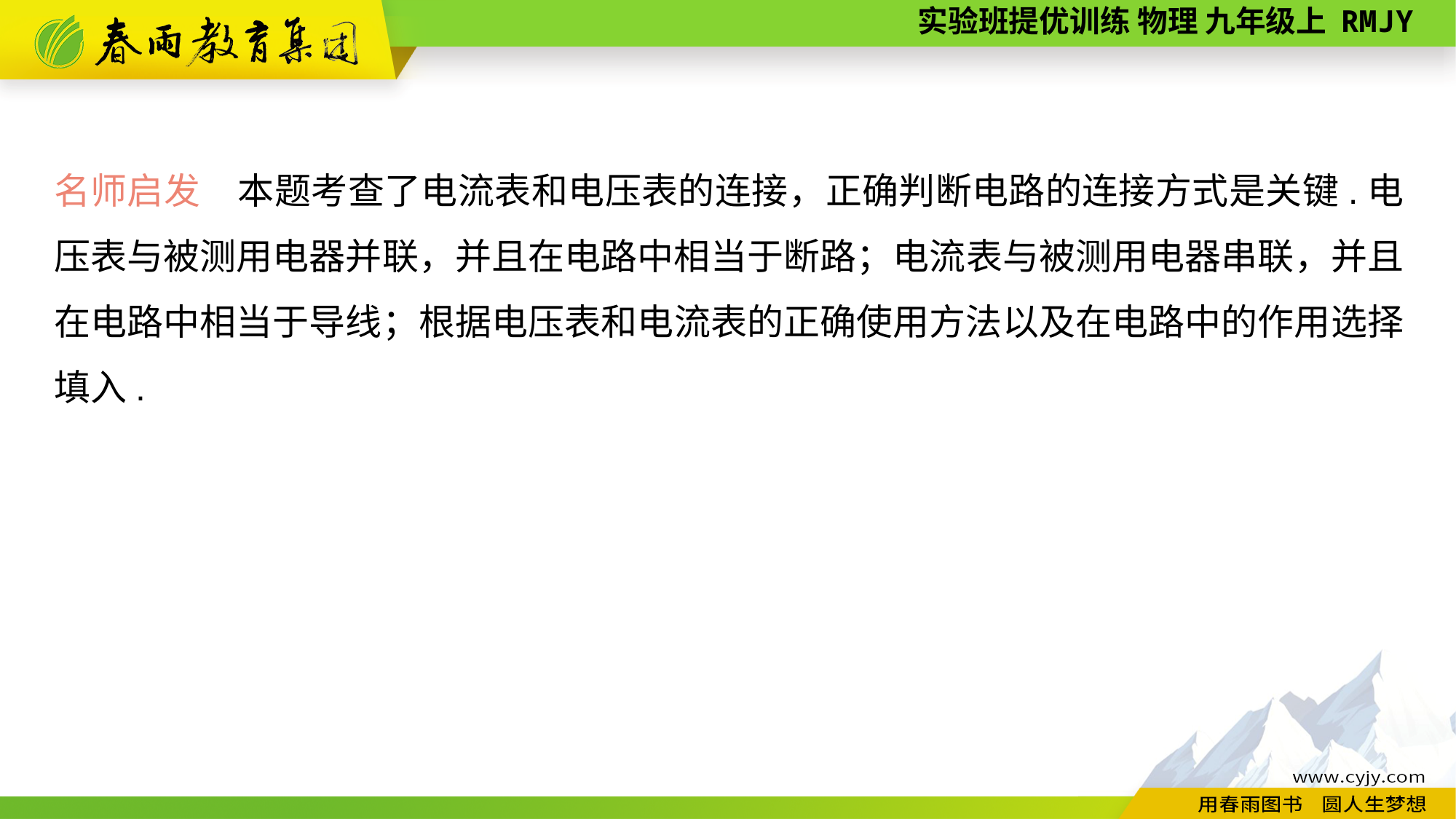

名师启发　本题考查了电流表和电压表的连接，正确判断电路的连接方式是关键.电压表与被测用电器并联，并且在电路中相当于断路；电流表与被测用电器串联，并且在电路中相当于导线；根据电压表和电流表的正确使用方法以及在电路中的作用选择填入.